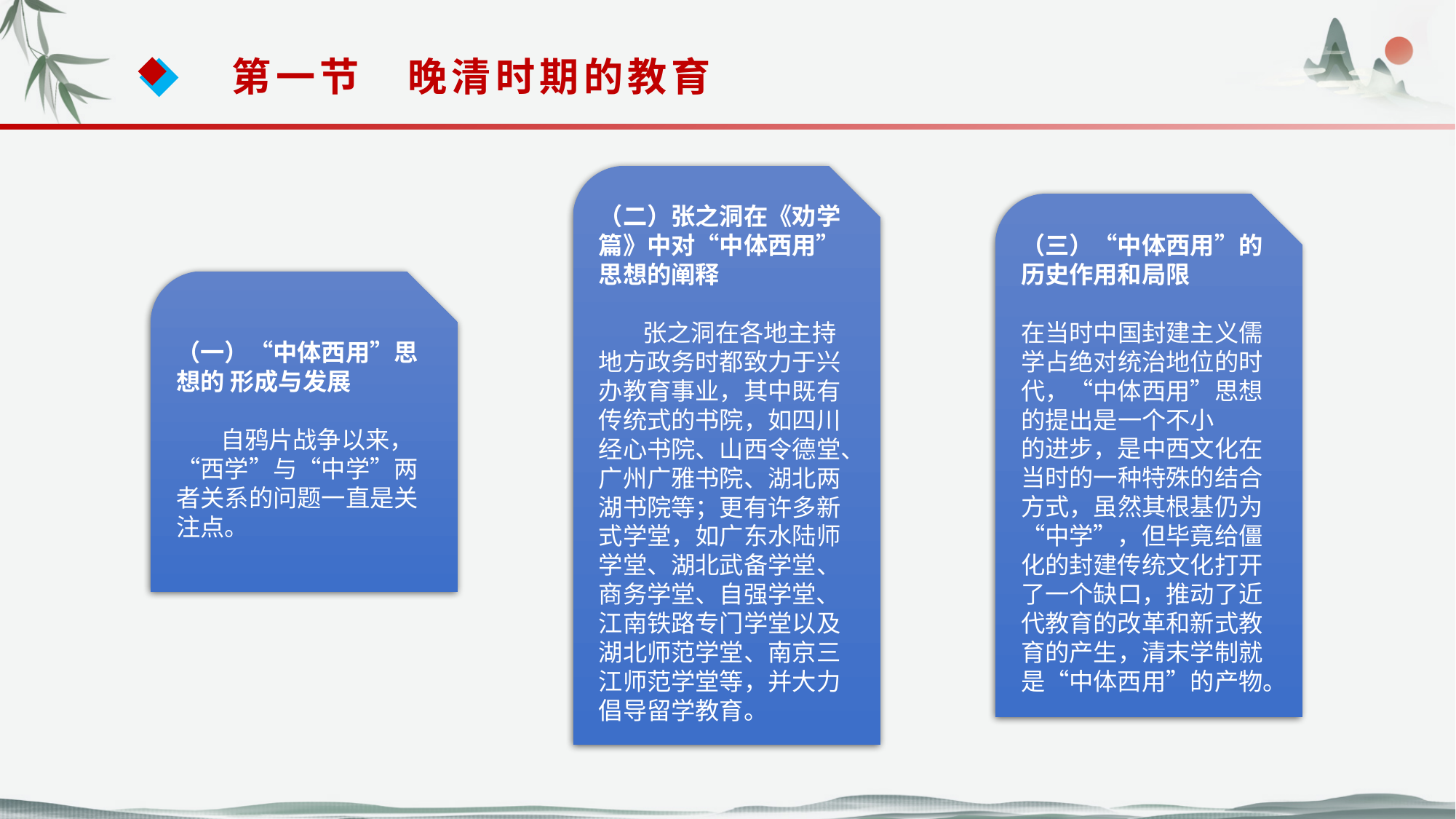

第一节　晚清时期的教育

（二）张之洞在《劝学篇》中对“中体西用”思想的阐释

       张之洞在各地主持地方政务时都致力于兴办教育事业，其中既有传统式的书院，如四川
经心书院、山西令德堂、广州广雅书院、湖北两湖书院等；更有许多新式学堂，如广东水陆师学堂、湖北武备学堂、商务学堂、自强学堂、江南铁路专门学堂以及湖北师范学堂、南京三江师范学堂等，并大力倡导留学教育。
（三）“中体西用”的历史作用和局限

在当时中国封建主义儒学占绝对统治地位的时代，“中体西用”思想的提出是一个不小
的进步，是中西文化在当时的一种特殊的结合方式，虽然其根基仍为“中学”，但毕竟给僵
化的封建传统文化打开了一个缺口，推动了近代教育的改革和新式教育的产生，清末学制就
是“中体西用”的产物。
（一）“中体西用”思想的 形成与发展

       自鸦片战争以来，“西学”与“中学”两者关系的问题一直是关注点。